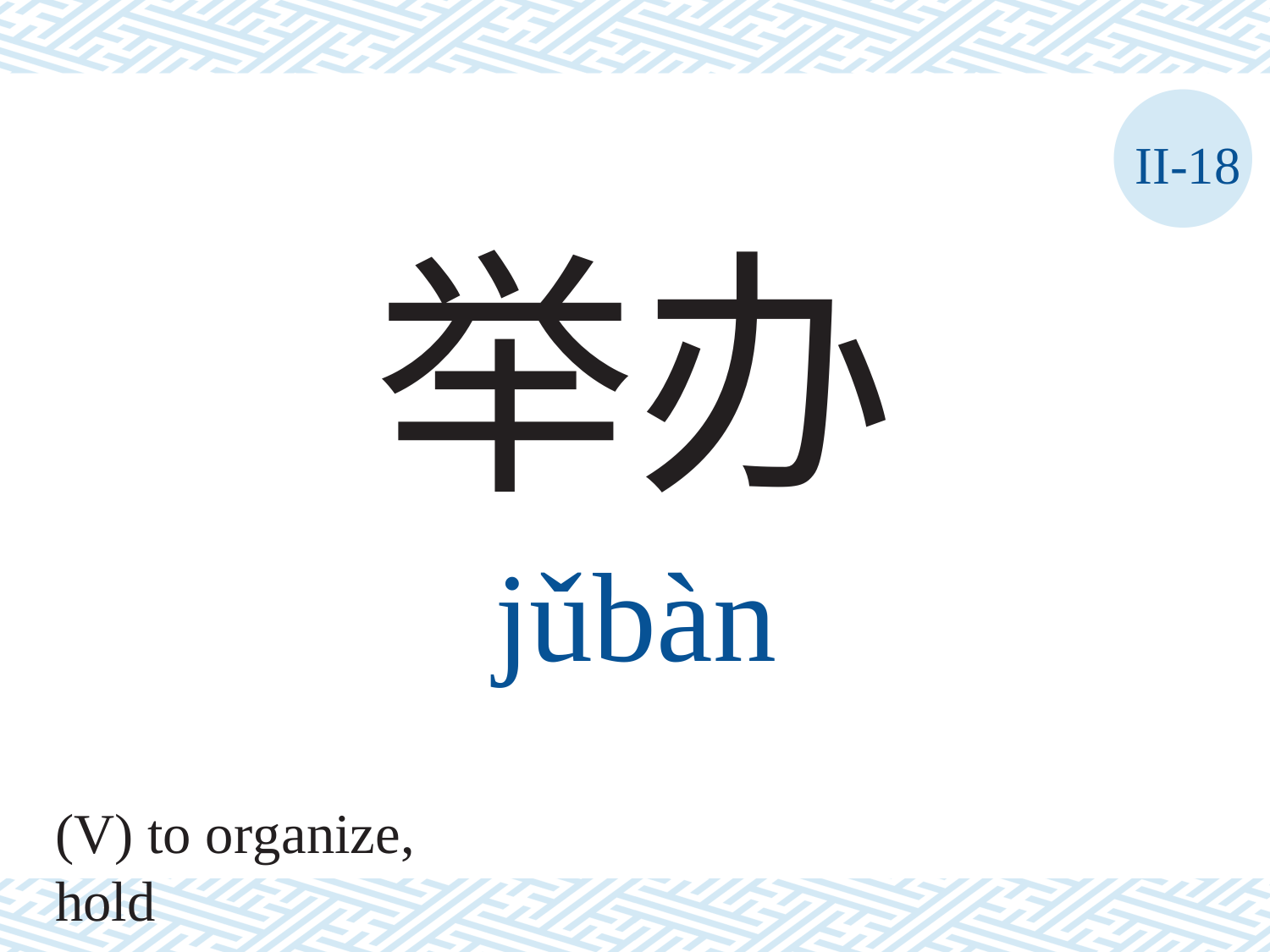

II-18
举办
jǔbàn
(V) to organize, hold